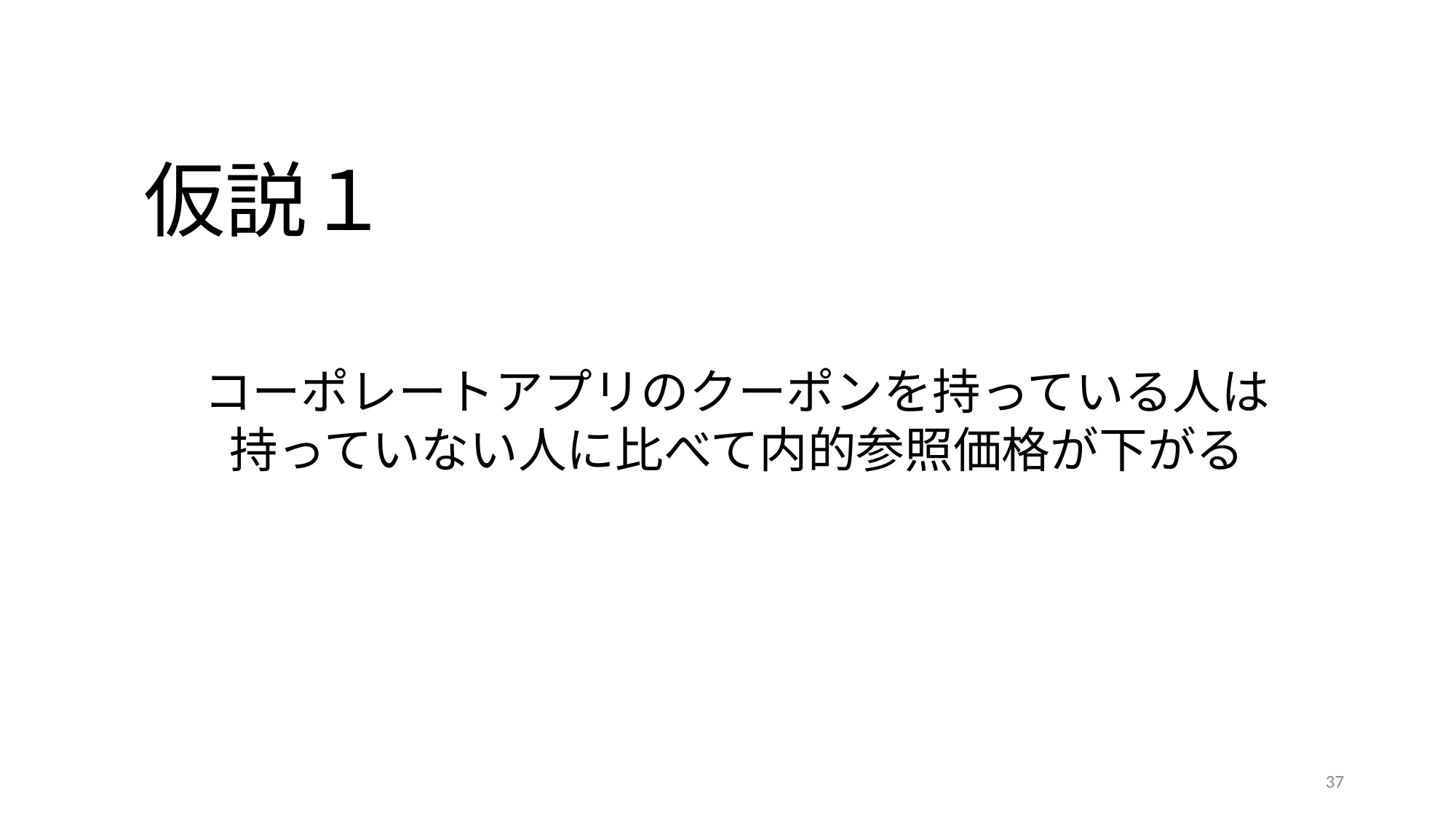

仮説１
コーポレートアプリのクーポンを持っている人は
持っていない人に比べて内的参照価格が下がる
37